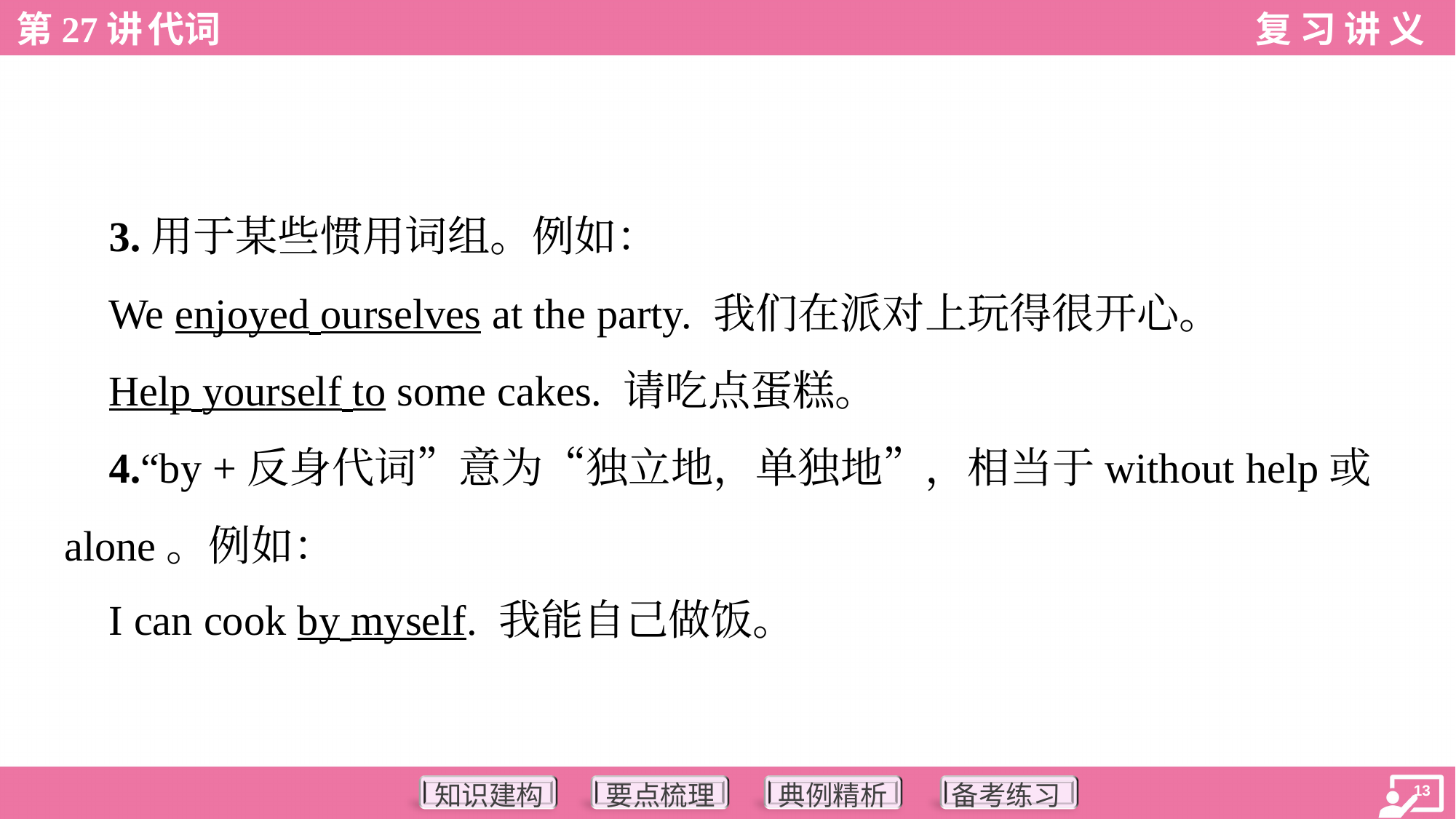

3.用于某些惯用词组。例如：
    We enjoyed ourselves at the party. 我们在派对上玩得很开心。
    Help yourself to some cakes. 请吃点蛋糕。
    4.“by +反身代词”意为“独立地，单独地”，相当于without help或
alone。例如：
    I can cook by myself. 我能自己做饭。